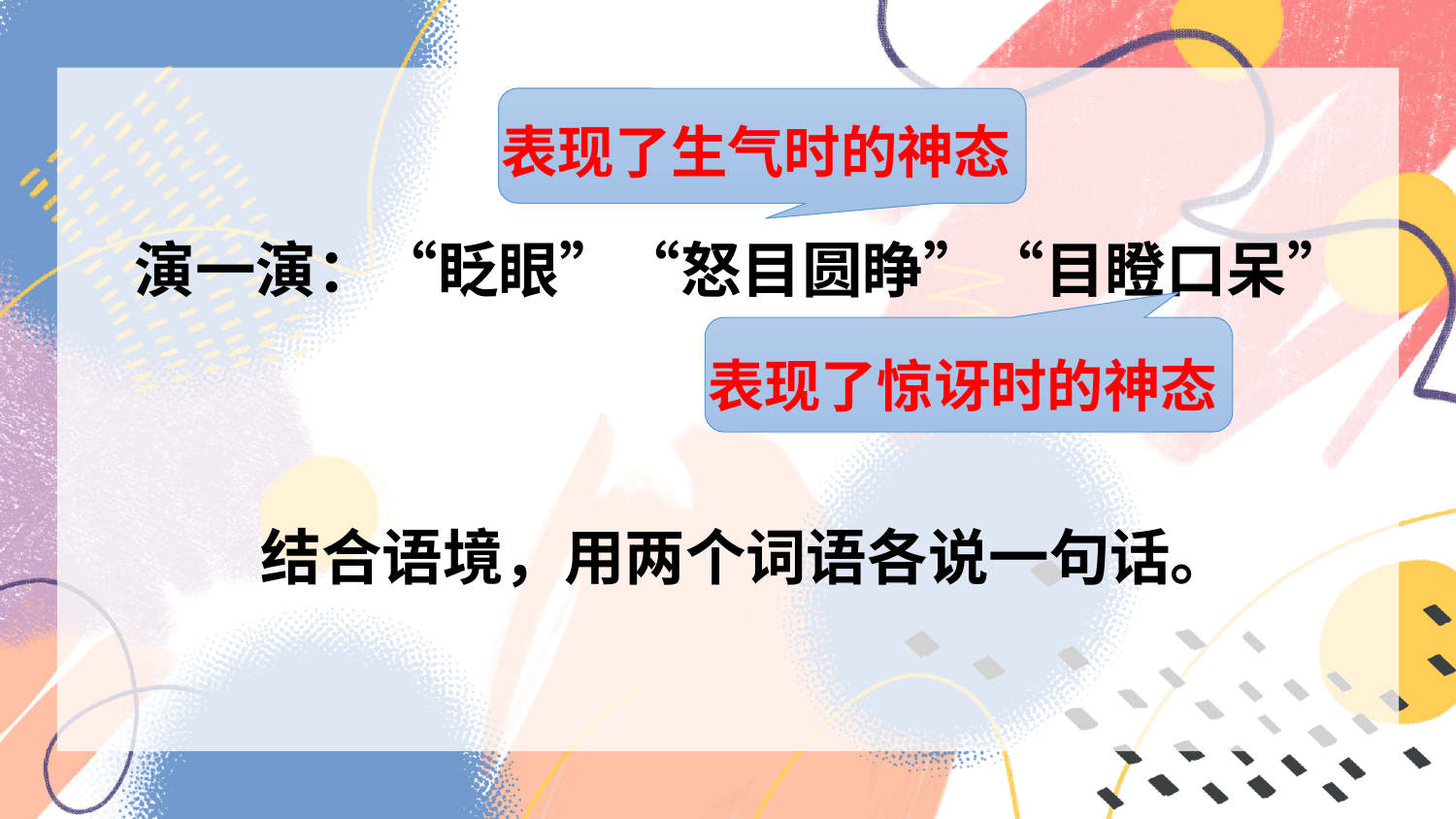

表现了生气时的神态
演一演：“眨眼”“怒目圆睁”“目瞪口呆”

表现了惊讶时的神态
结合语境，用两个词语各说一句话。